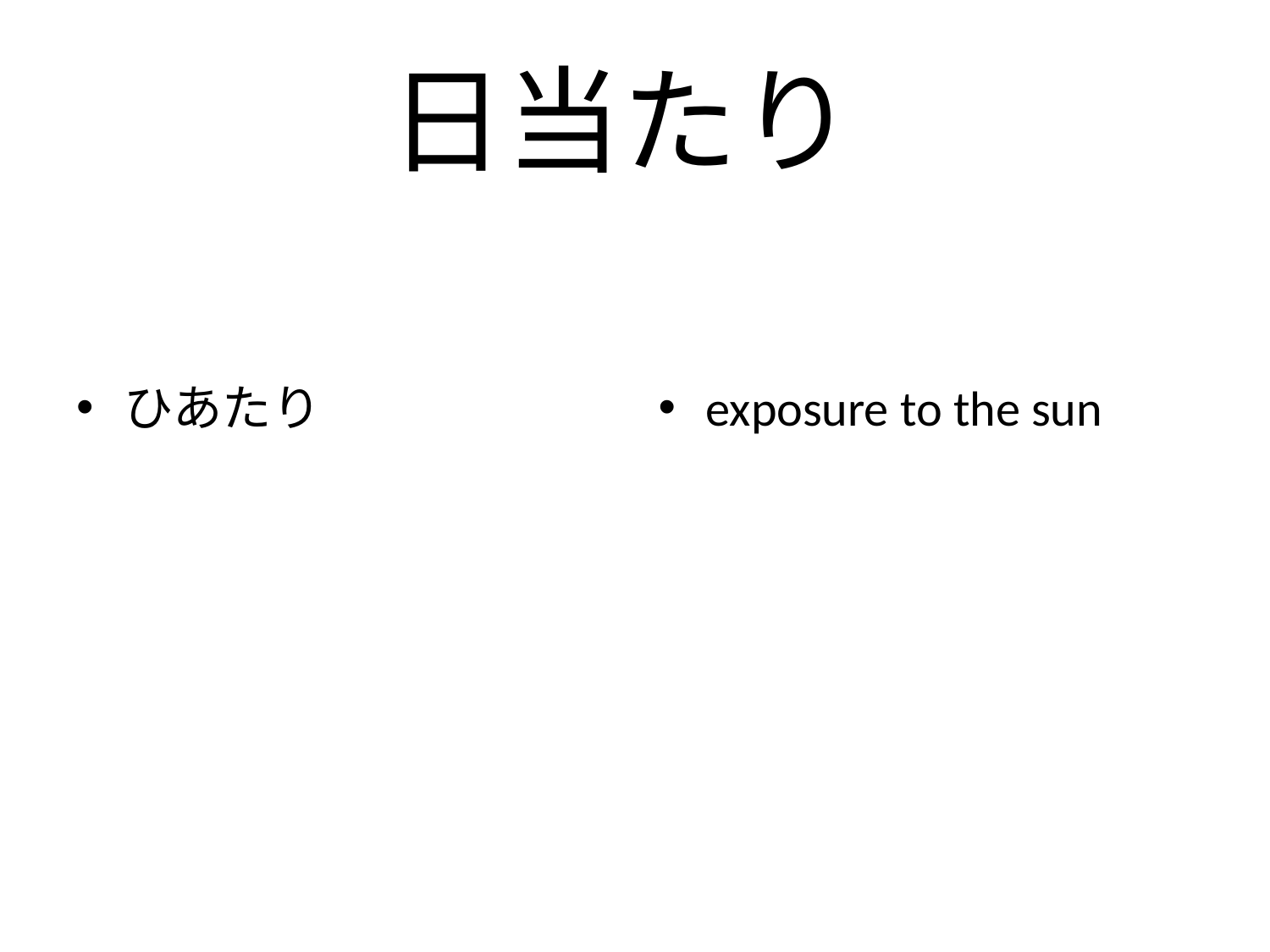

# 日当たり
ひあたり
exposure to the sun